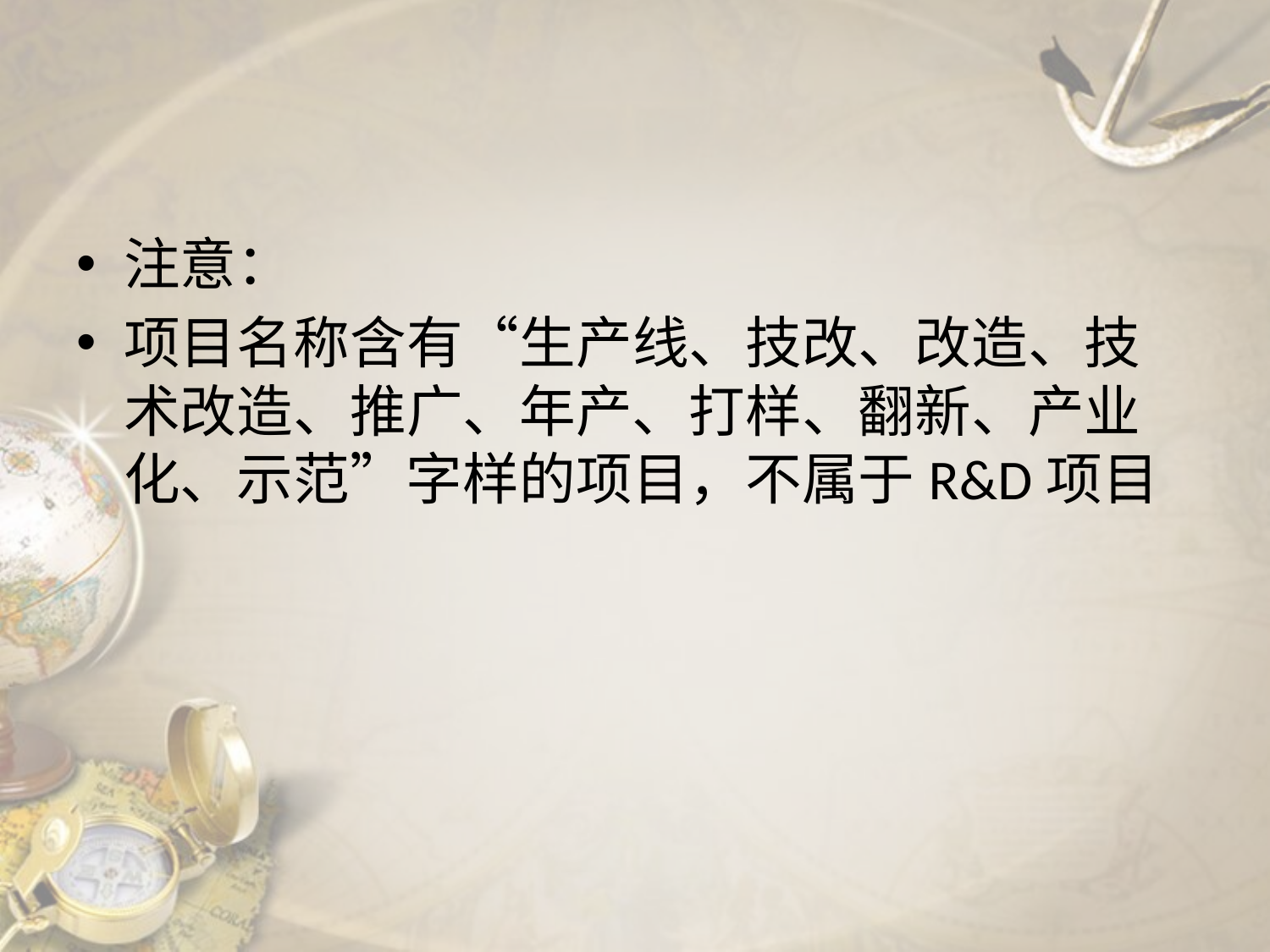

#
注意：
项目名称含有“生产线、技改、改造、技术改造、推广、年产、打样、翻新、产业化、示范”字样的项目，不属于R&D项目